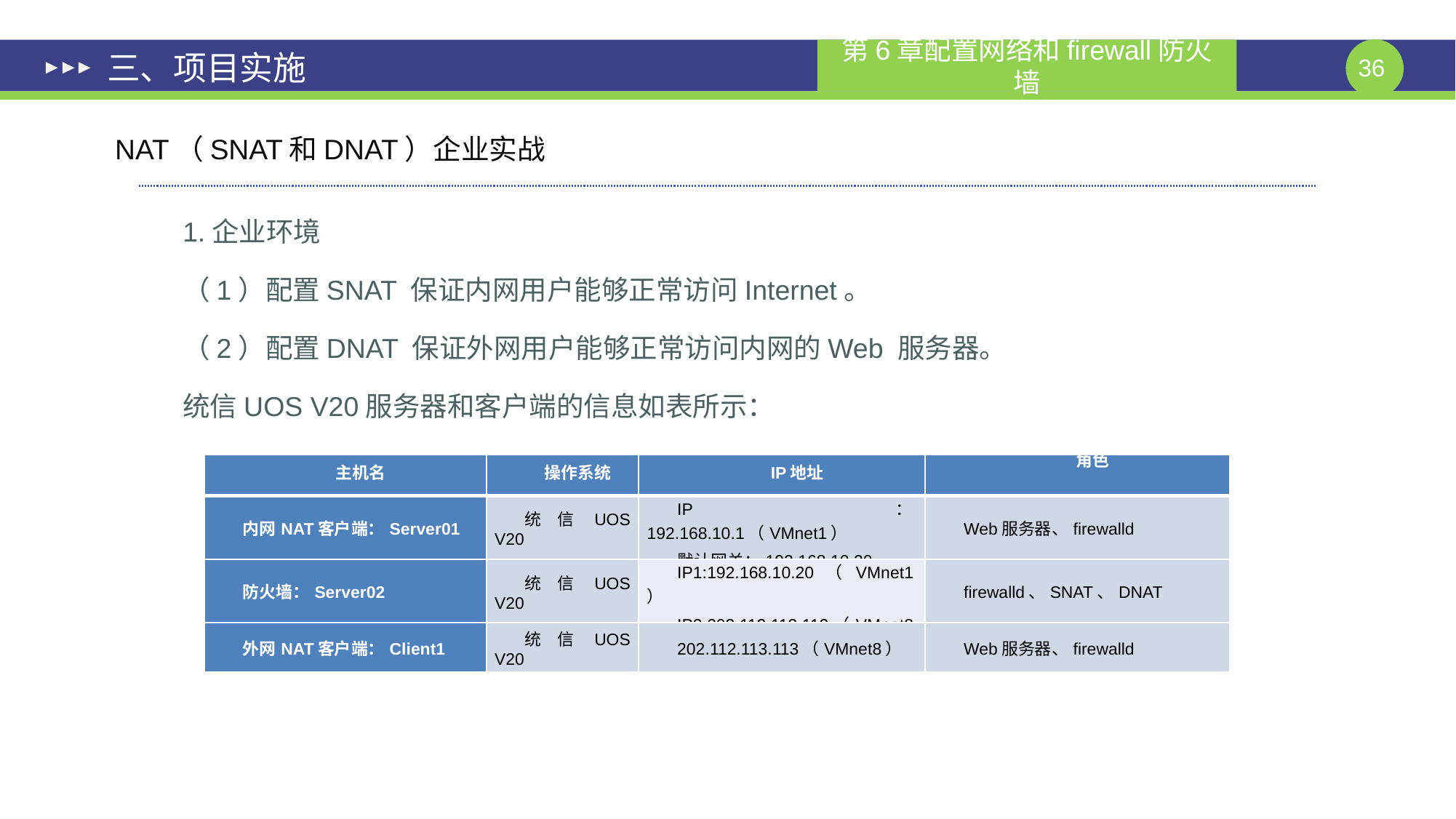

# 三、项目实施
NAT（SNAT和DNAT）企业实战

1.企业环境
（1）配置SNAT 保证内网用户能够正常访问Internet。
（2）配置DNAT 保证外网用户能够正常访问内网的Web 服务器。
统信UOS V20服务器和客户端的信息如表所示：
| 主机名 | 操作系统 | IP地址 | 角色 |
| --- | --- | --- | --- |
| 内网NAT客户端：Server01 | 统信UOS V20 | IP：192.168.10.1（VMnet1） 默认网关：192.168.10.20 | Web服务器、firewalld |
| 防火墙：Server02 | 统信UOS V20 | IP1:192.168.10.20（VMnet1） IP2:202.112.113.112（VMnet8） | firewalld、SNAT、DNAT |
| 外网NAT客户端：Client1 | 统信UOS V20 | 202.112.113.113（VMnet8） | Web服务器、firewalld |